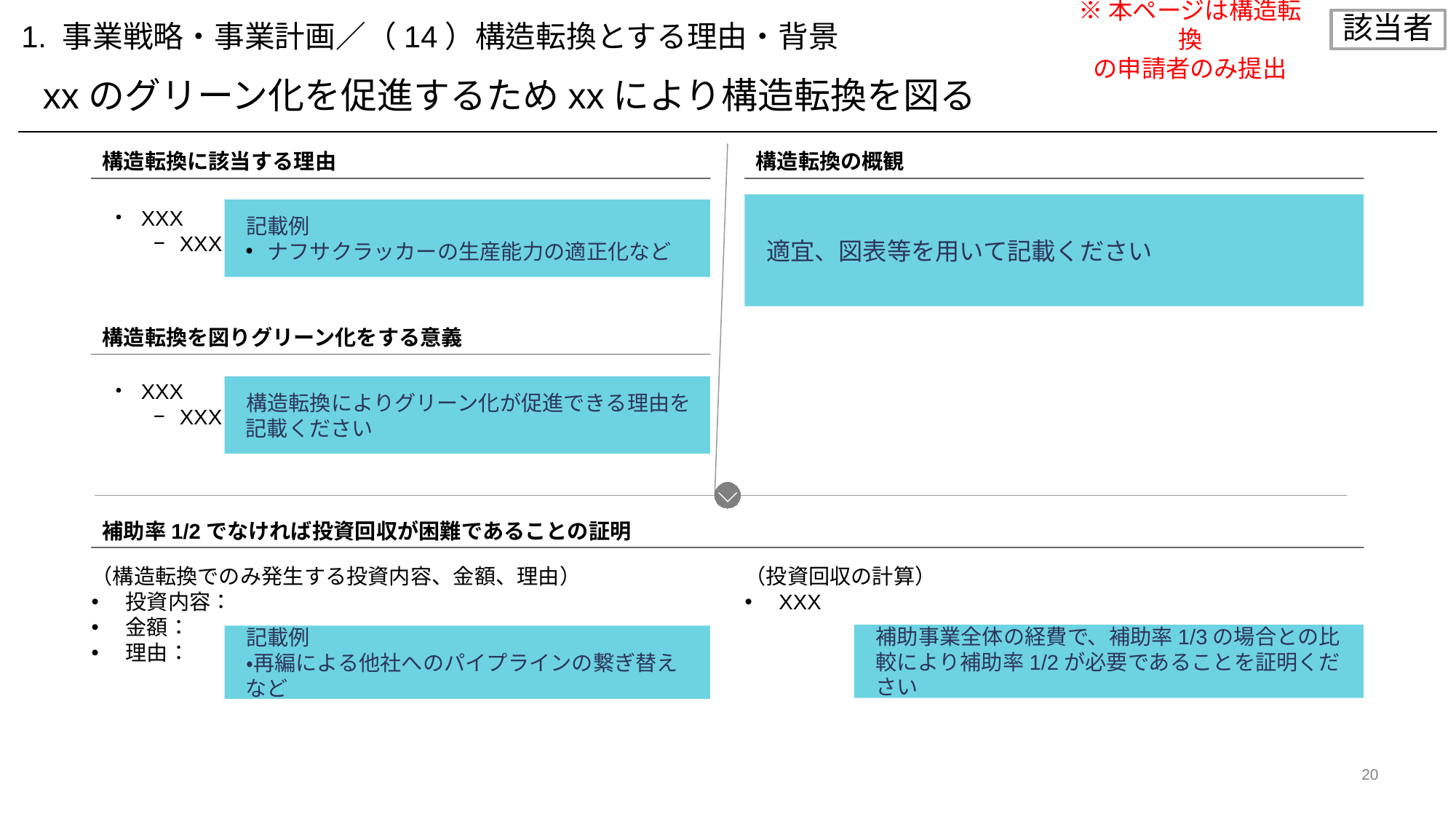

※本ページは構造転換
の申請者のみ提出
該当者
1. 事業戦略・事業計画／（14）構造転換とする理由・背景
xxのグリーン化を促進するためxxにより構造転換を図る
構造転換に該当する理由
構造転換の概観
適宜、図表等を用いて記載ください
記載例
ナフサクラッカーの生産能力の適正化など
XXX
XXX
構造転換を図りグリーン化をする意義
XXX
XXX
構造転換によりグリーン化が促進できる理由を記載ください

補助率1/2でなければ投資回収が困難であることの証明
（構造転換でのみ発生する投資内容、金額、理由）
投資内容：
金額：
理由：
（投資回収の計算）
XXX
補助事業全体の経費で、補助率1/3の場合との比較により補助率1/2が必要であることを証明ください
記載例
・再編による他社へのパイプラインの繋ぎ替えなど